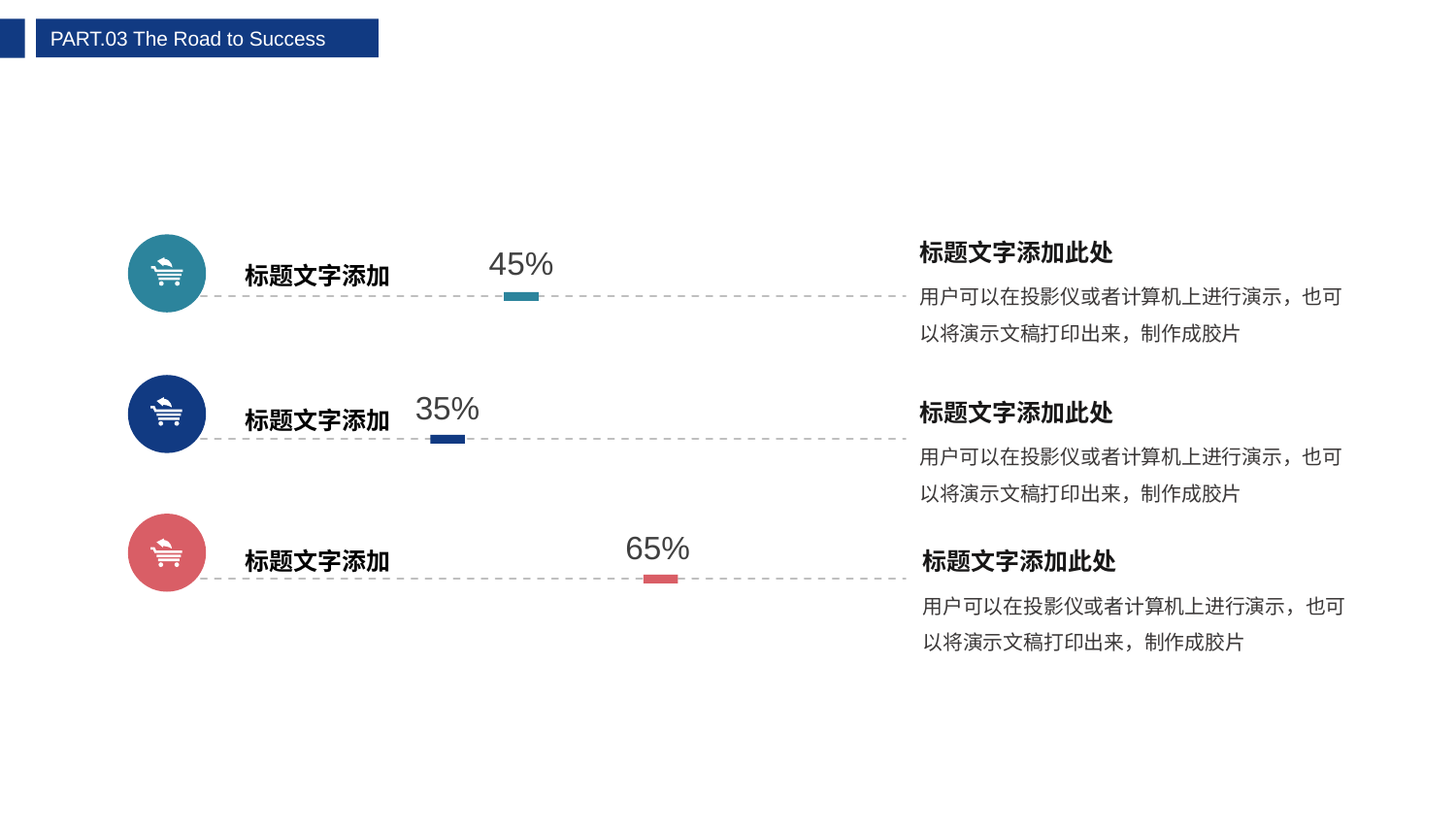

PART.03 The Road to Success
标题文字添加此处

45%
标题文字添加

35%
标题文字添加

65%
标题文字添加

用户可以在投影仪或者计算机上进行演示，也可以将演示文稿打印出来，制作成胶片
标题文字添加此处

用户可以在投影仪或者计算机上进行演示，也可以将演示文稿打印出来，制作成胶片
标题文字添加此处

用户可以在投影仪或者计算机上进行演示，也可以将演示文稿打印出来，制作成胶片